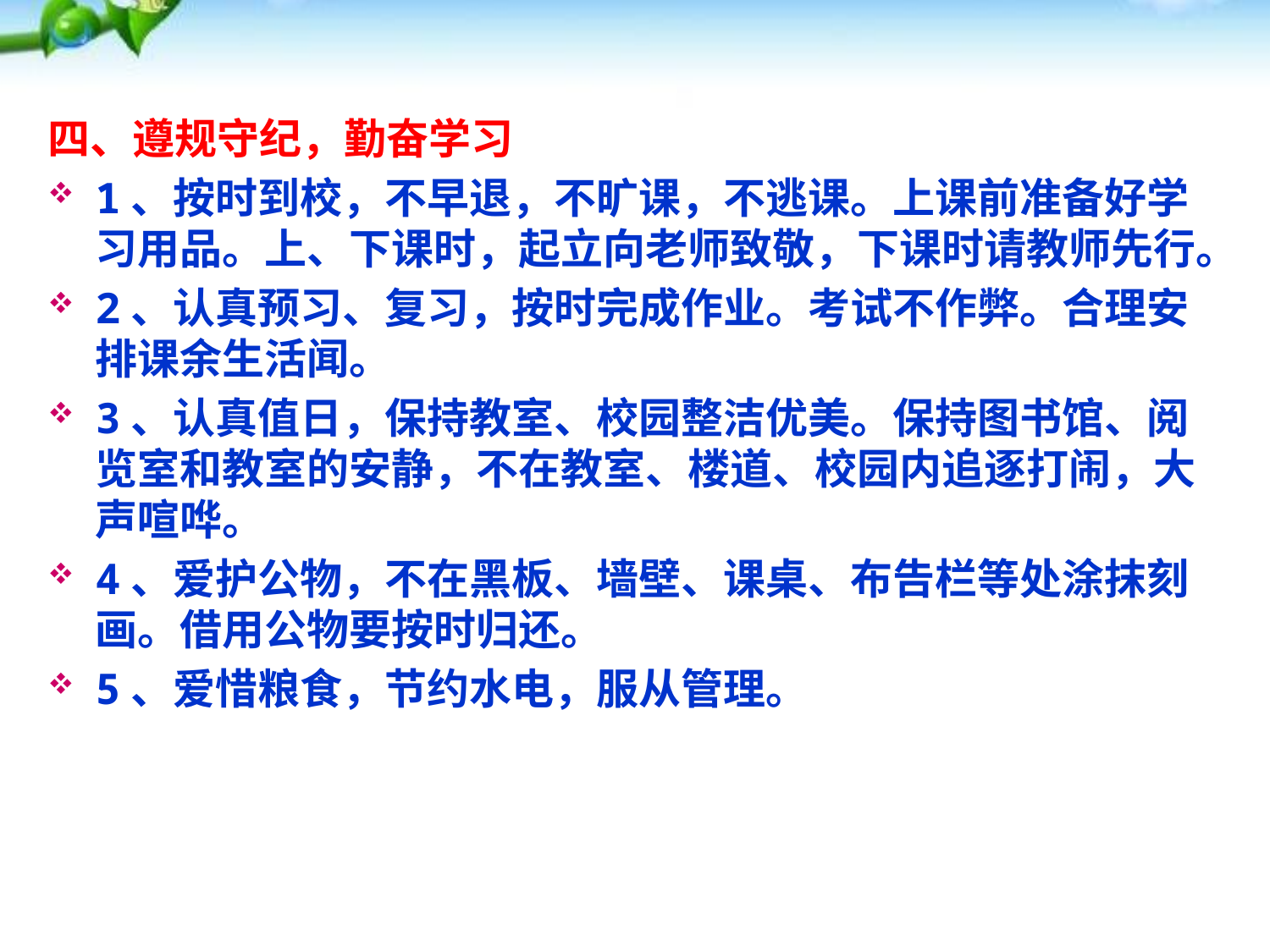

四、遵规守纪，勤奋学习
1、按时到校，不早退，不旷课，不逃课。上课前准备好学习用品。上、下课时，起立向老师致敬，下课时请教师先行。
2、认真预习、复习，按时完成作业。考试不作弊。合理安排课余生活闻。
3、认真值日，保持教室、校园整洁优美。保持图书馆、阅览室和教室的安静，不在教室、楼道、校园内追逐打闹，大声喧哗。
4、爱护公物，不在黑板、墙壁、课桌、布告栏等处涂抹刻画。借用公物要按时归还。
5、爱惜粮食，节约水电，服从管理。